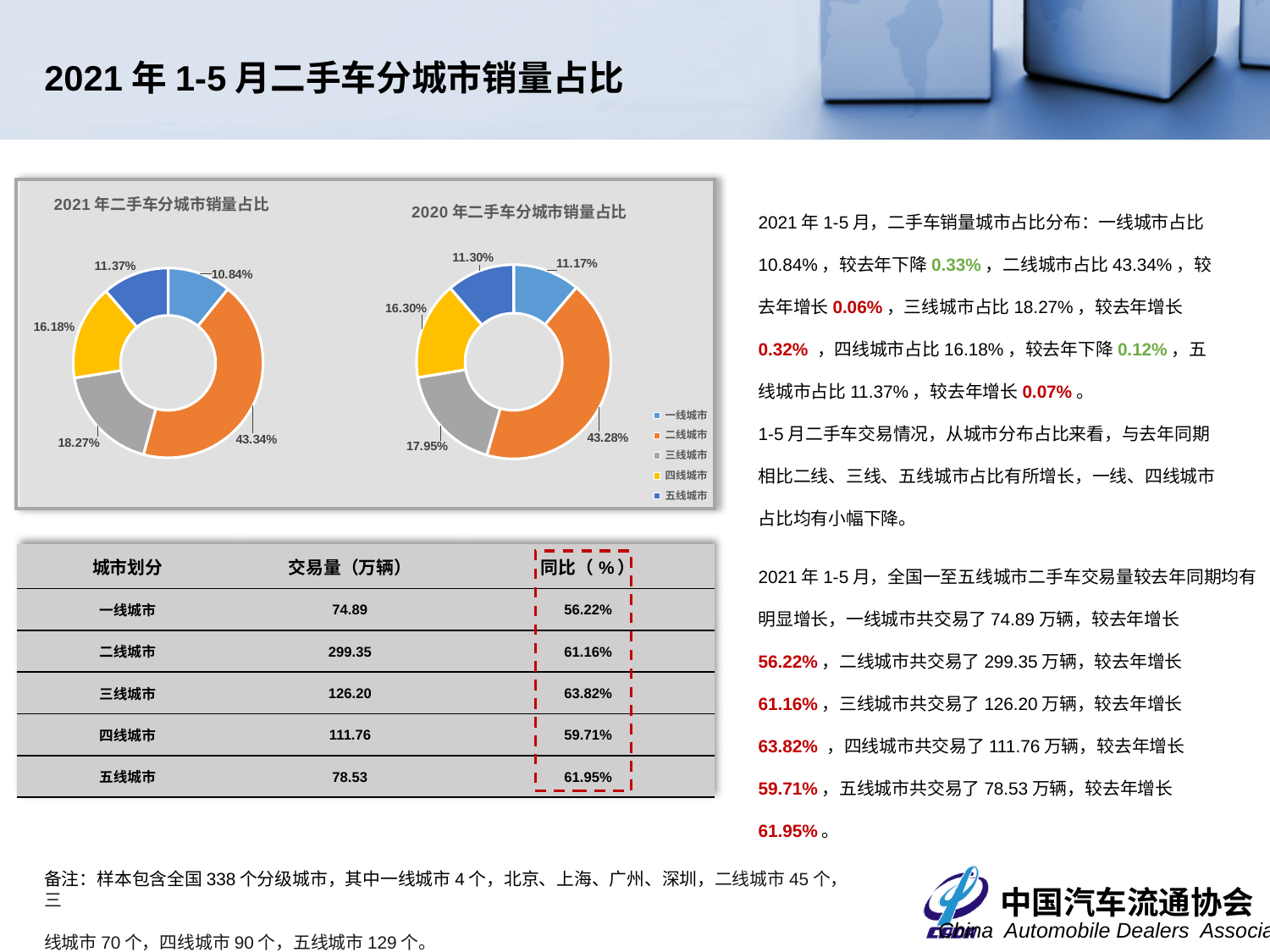

2021年1-5月二手车分城市销量占比

### Chart: 2021年二手车分城市销量占比

| Category |  |
|---|---|
| 一线城市 | 0.10842421467130198 |
| 二线城市 | 0.433382986353358 |
| 三线城市 | 0.18270091484808682 |
| 四线城市 | 0.1618059646456406 |
| 五线城市 | 0.11368591948161262 |

### Chart: 2020年二手车分城市销量占比

| Category |  |
|---|---|
| 一线城市 | 0.11170078295071975 |
| 二线城市 | 0.43279166213287024 |
| 三线城市 | 0.1794845149202871 |
| 四线城市 | 0.1630475127107458 |
| 五线城市 | 0.11297552728537706 |
2021年1-5月，二手车销量城市占比分布：一线城市占比10.84%，较去年下降0.33%，二线城市占比43.34%，较去年增长0.06%，三线城市占比18.27%，较去年增长0.32% ，四线城市占比16.18%，较去年下降0.12%，五线城市占比11.37%，较去年增长0.07%。
1-5月二手车交易情况，从城市分布占比来看，与去年同期相比二线、三线、五线城市占比有所增长，一线、四线城市占比均有小幅下降。
2021年1-5月，全国一至五线城市二手车交易量较去年同期均有明显增长，一线城市共交易了74.89万辆，较去年增长56.22%，二线城市共交易了299.35万辆，较去年增长61.16%，三线城市共交易了126.20万辆，较去年增长63.82% ，四线城市共交易了111.76万辆，较去年增长59.71%，五线城市共交易了78.53万辆，较去年增长61.95%。
| 城市划分 | 交易量（万辆） | 同比（%） |
| --- | --- | --- |
| 一线城市 | 74.89 | 56.22% |
| 二线城市 | 299.35 | 61.16% |
| 三线城市 | 126.20 | 63.82% |
| 四线城市 | 111.76 | 59.71% |
| 五线城市 | 78.53 | 61.95% |

备注：样本包含全国338个分级城市，其中一线城市4个，北京、上海、广州、深圳，二线城市45个，三

线城市70个，四线城市90个，五线城市129个。